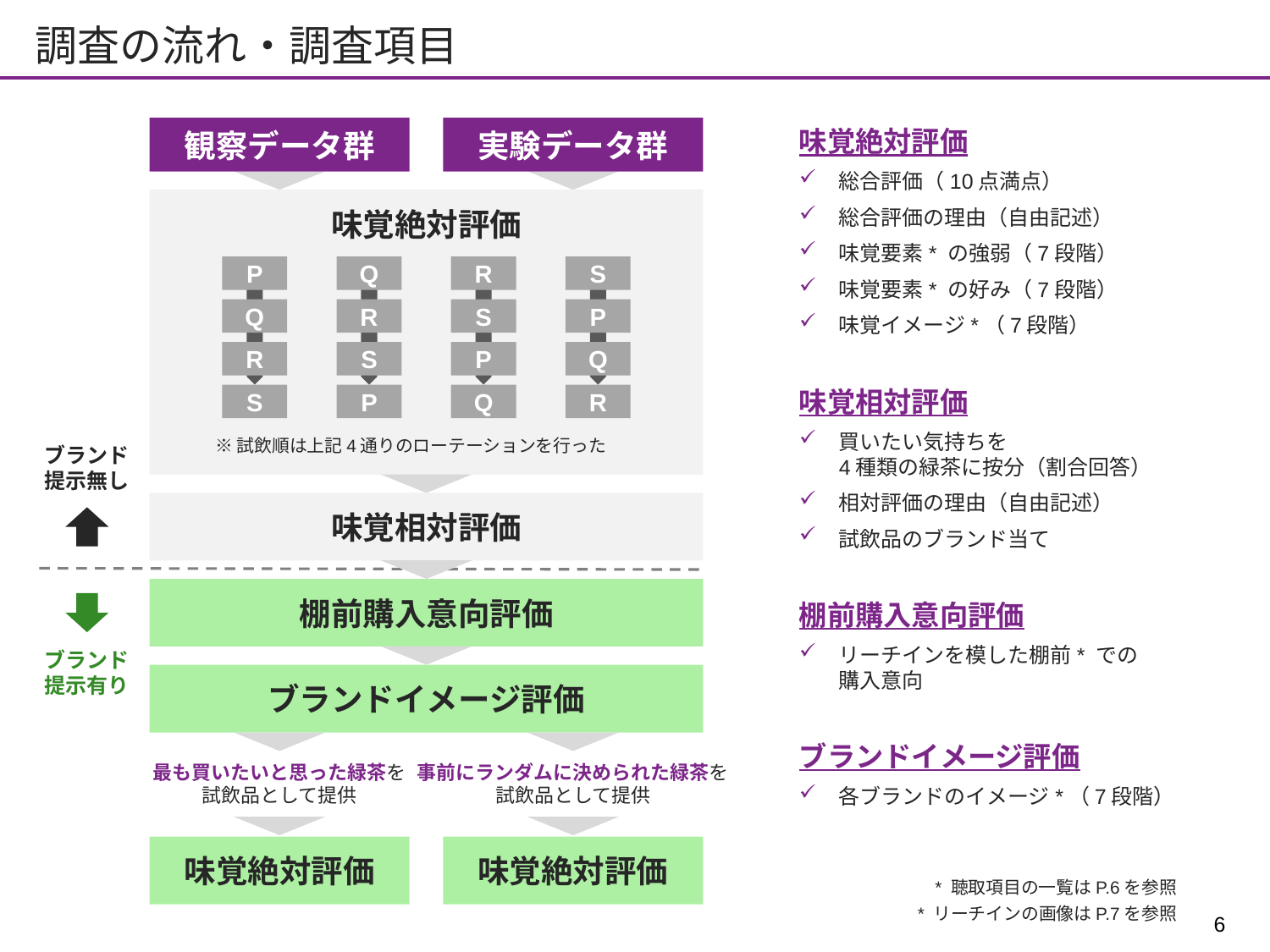

# 調査の流れ・調査項目
観察データ群
実験データ群
味覚絶対評価
総合評価（10点満点）
総合評価の理由（自由記述）
味覚要素* の強弱（7段階）
味覚要素* の好み（7段階）
味覚イメージ*（7段階）

味覚相対評価
買いたい気持ちを
4種類の緑茶に按分（割合回答）
相対評価の理由（自由記述）
試飲品のブランド当て

棚前購入意向評価
リーチインを模した棚前* での
購入意向

ブランドイメージ評価
各ブランドのイメージ*（7段階）

味覚絶対評価
P
Q
R
S

Q
R
S
P

R
S
P
Q

S
P
Q
R

※試飲順は上記4通りのローテーションを行った
ブランド
提示無し

味覚相対評価

棚前購入意向評価

ブランド
提示有り

ブランドイメージ評価

最も買いたいと思った緑茶を
試飲品として提供
事前にランダムに決められた緑茶を
試飲品として提供

味覚絶対評価
味覚絶対評価
* 聴取項目の一覧はP.6を参照
* リーチインの画像はP.7を参照